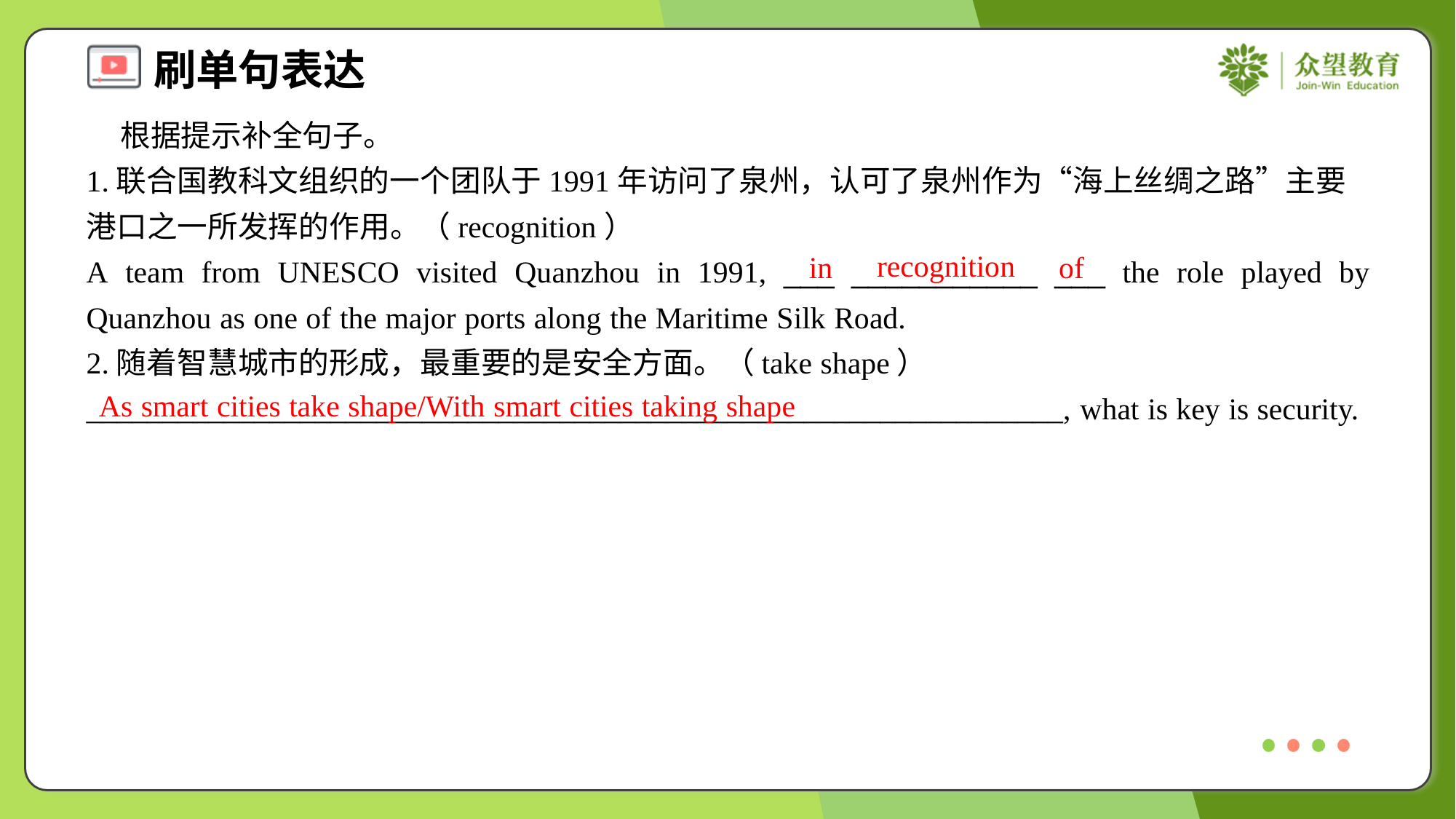

根据提示补全句子。
1.联合国教科文组织的一个团队于1991年访问了泉州，认可了泉州作为“海上丝绸之路”主要港口之一所发挥的作用。（recognition）
A team from UNESCO visited Quanzhou in 1991, ___ ___________ ___ the role played by Quanzhou as one of the major ports along the Maritime Silk Road.
recognition
in
of
2.随着智慧城市的形成，最重要的是安全方面。（take shape）
________________________________________________________________, what is key is security.
As smart cities take shape/With smart cities taking shape